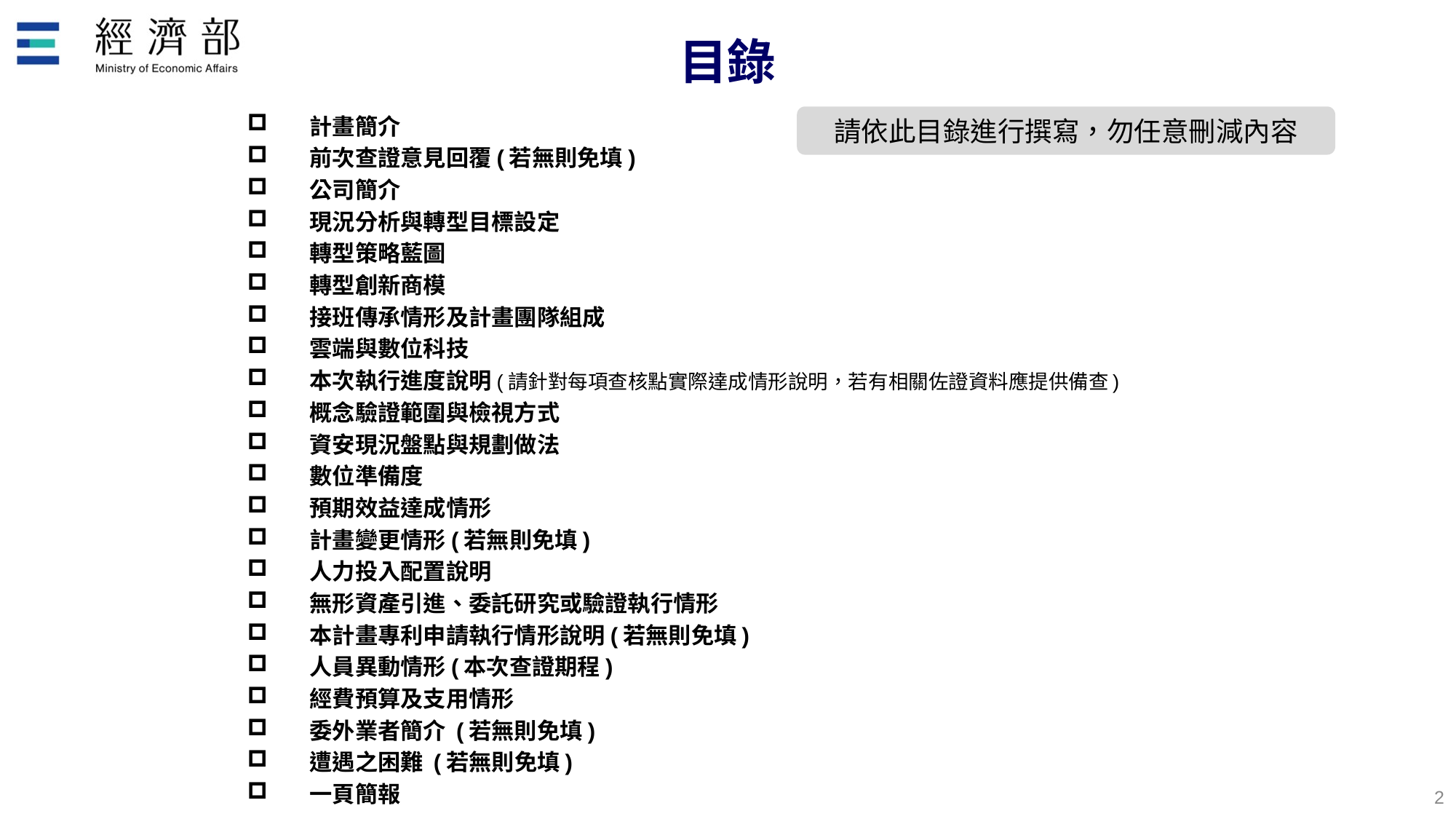

# 目錄
請依此目錄進行撰寫，勿任意刪減內容
計畫簡介
前次查證意見回覆(若無則免填)
公司簡介
現況分析與轉型目標設定
轉型策略藍圖
轉型創新商模
接班傳承情形及計畫團隊組成
雲端與數位科技
本次執行進度說明(請針對每項查核點實際達成情形說明，若有相關佐證資料應提供備查)
概念驗證範圍與檢視方式
資安現況盤點與規劃做法
數位準備度
預期效益達成情形
計畫變更情形(若無則免填)
人力投入配置說明
無形資產引進、委託研究或驗證執行情形
本計畫專利申請執行情形說明(若無則免填)
人員異動情形(本次查證期程)
經費預算及支用情形
委外業者簡介 (若無則免填)
遭遇之困難 (若無則免填)
一頁簡報
2